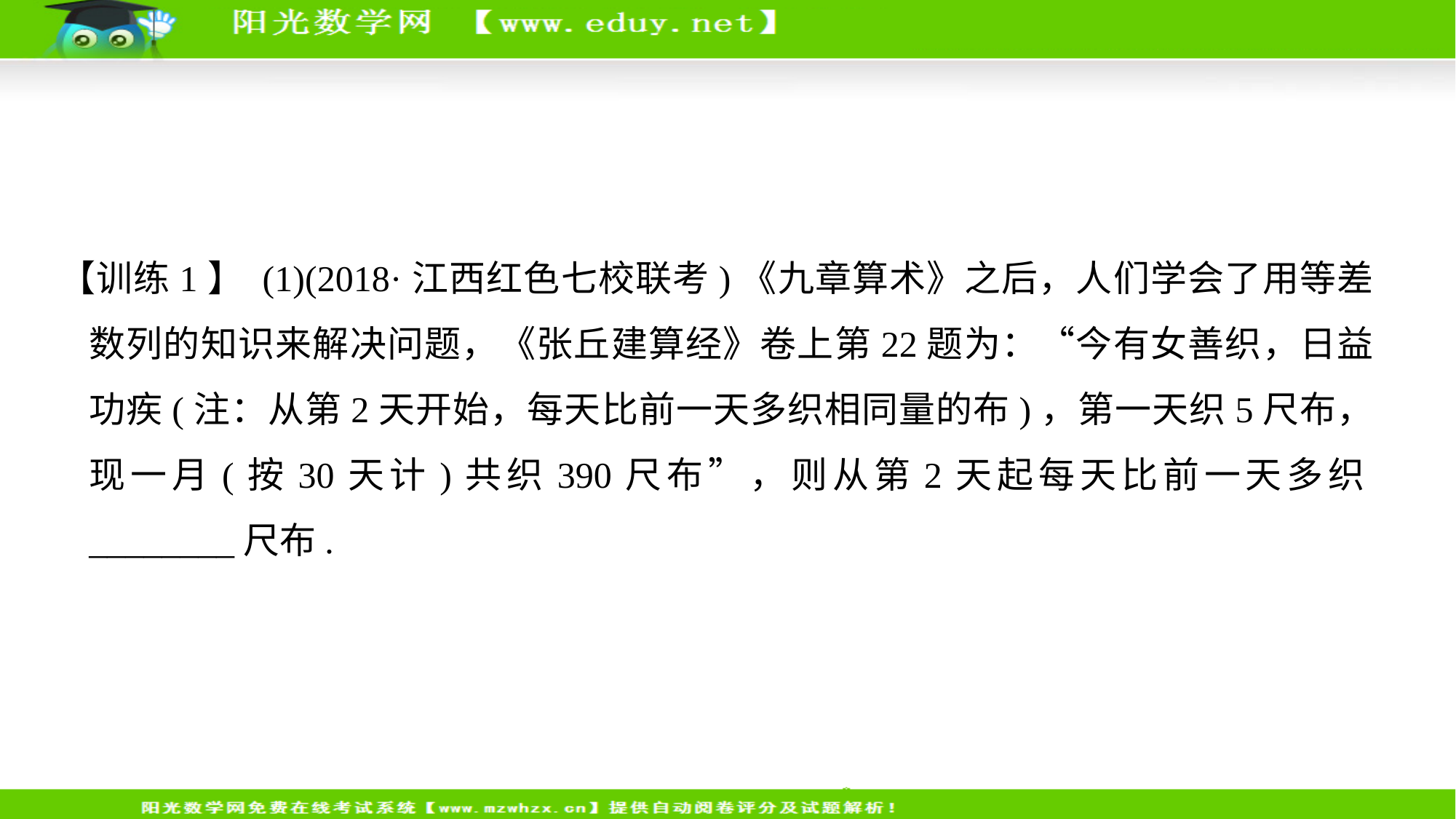

【训练1】 (1)(2018·江西红色七校联考)《九章算术》之后，人们学会了用等差数列的知识来解决问题，《张丘建算经》卷上第22题为：“今有女善织，日益功疾(注：从第2天开始，每天比前一天多织相同量的布)，第一天织5尺布，现一月(按30天计)共织390尺布”，则从第2天起每天比前一天多织________尺布.